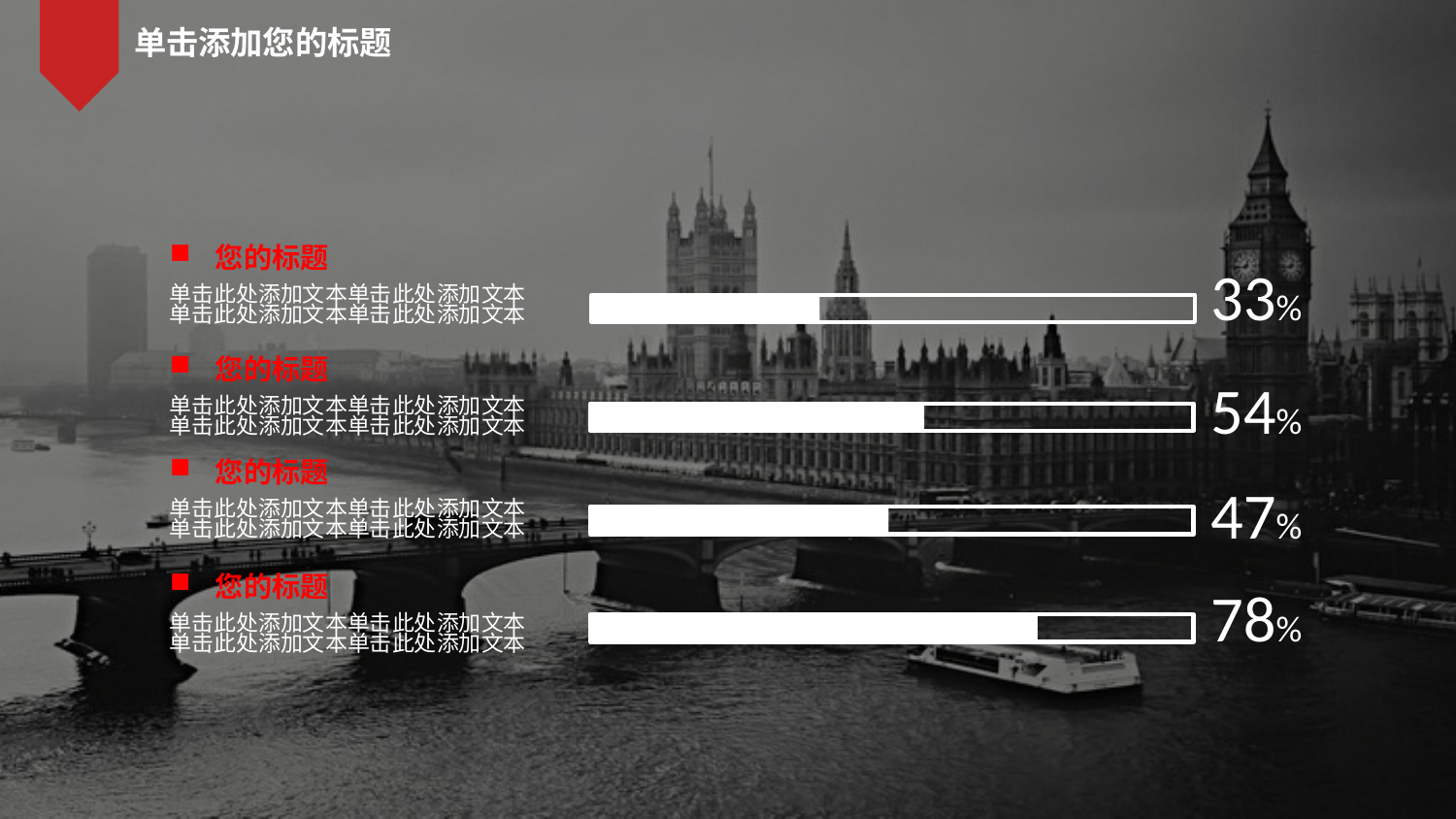

单击添加您的标题

您的标题
单击此处添加文本单击此处添加文本
单击此处添加文本单击此处添加文本

33%

您的标题
单击此处添加文本单击此处添加文本
单击此处添加文本单击此处添加文本

54%

您的标题
单击此处添加文本单击此处添加文本
单击此处添加文本单击此处添加文本

47%

您的标题
单击此处添加文本单击此处添加文本
单击此处添加文本单击此处添加文本

78%